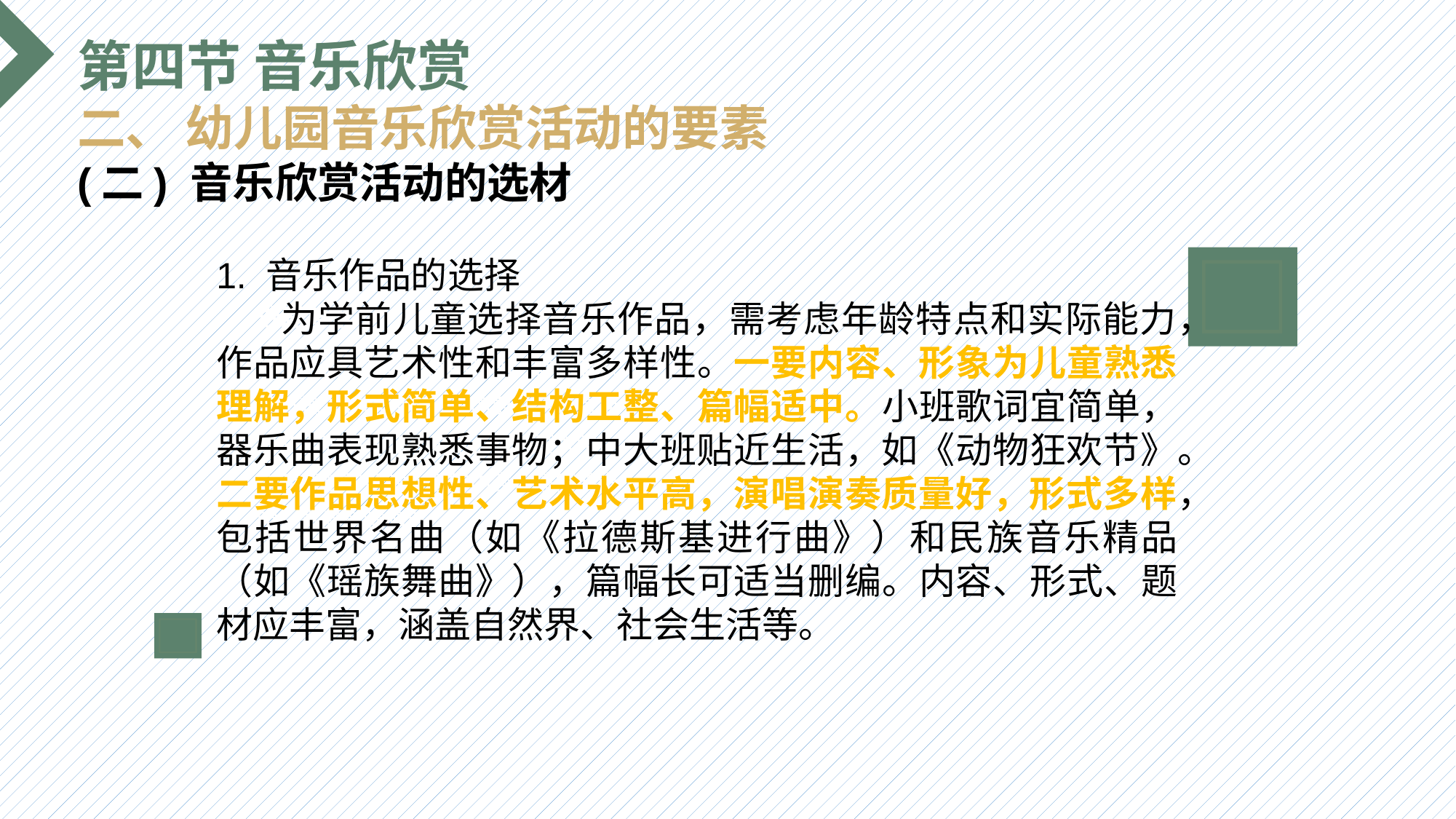

第四节 音乐欣赏
二、 幼儿园音乐欣赏活动的要素
(二) 音乐欣赏活动的选材

1. 音乐作品的选择
      为学前儿童选择音乐作品，需考虑年龄特点和实际能力，作品应具艺术性和丰富多样性。一要内容、形象为儿童熟悉理解，形式简单、结构工整、篇幅适中。小班歌词宜简单，器乐曲表现熟悉事物；中大班贴近生活，如《动物狂欢节》。二要作品思想性、艺术水平高，演唱演奏质量好，形式多样，包括世界名曲（如《拉德斯基进行曲》）和民族音乐精品（如《瑶族舞曲》），篇幅长可适当删编。内容、形式、题材应丰富，涵盖自然界、社会生活等。

选题背景
输入您的内容，请简要说明，言简意赅即可输入您的内容，请简要说明，言简意赅即可输入您的内容，请简要说明，言简意赅即可输入您的内容，请简要说明，言简意赅即可